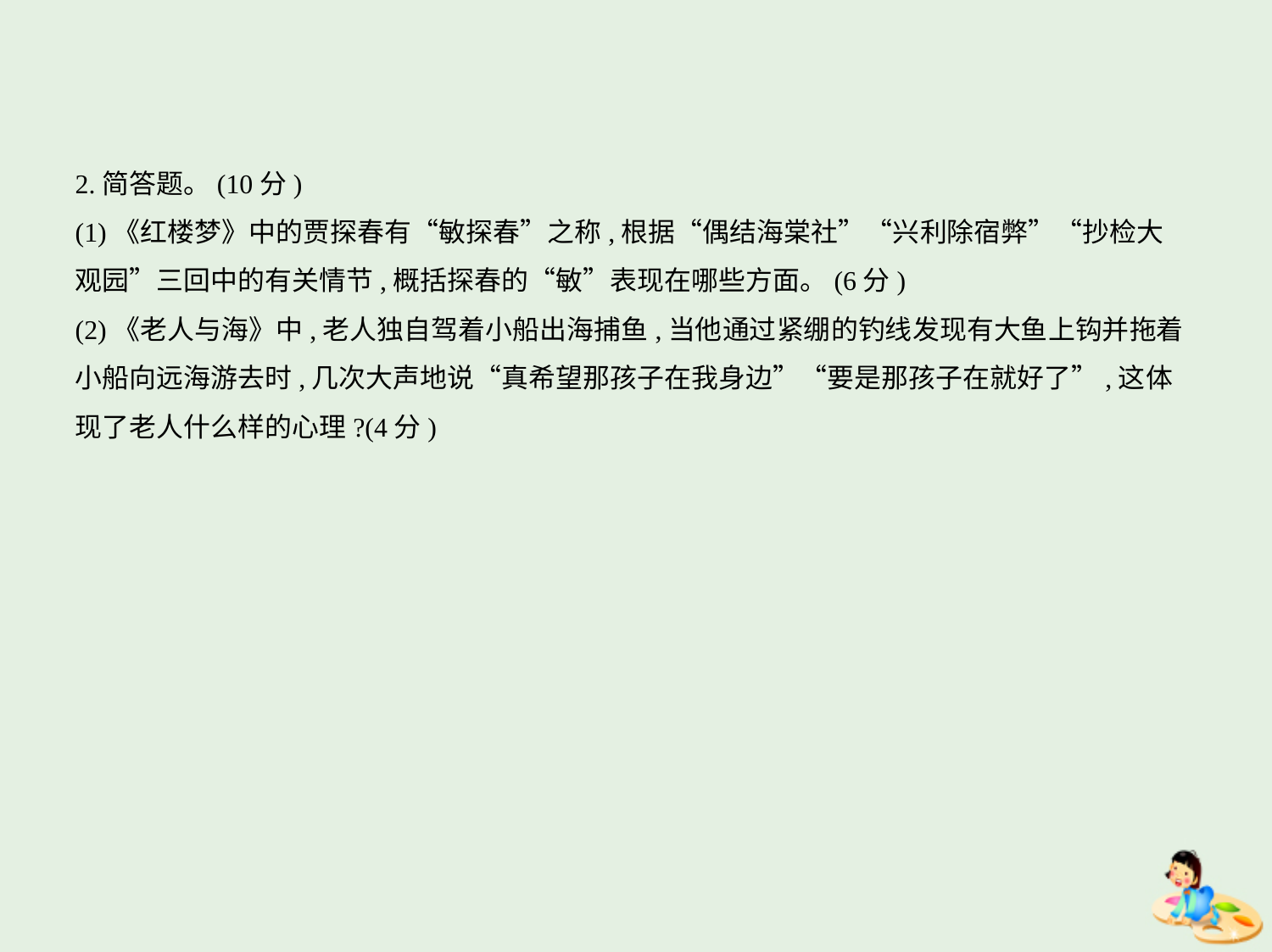

2.简答题。(10分)
(1)《红楼梦》中的贾探春有“敏探春”之称,根据“偶结海棠社”“兴利除宿弊”“抄检大
观园”三回中的有关情节,概括探春的“敏”表现在哪些方面。(6分)
(2)《老人与海》中,老人独自驾着小船出海捕鱼,当他通过紧绷的钓线发现有大鱼上钩并拖着
小船向远海游去时,几次大声地说“真希望那孩子在我身边”“要是那孩子在就好了”,这体
现了老人什么样的心理?(4分)